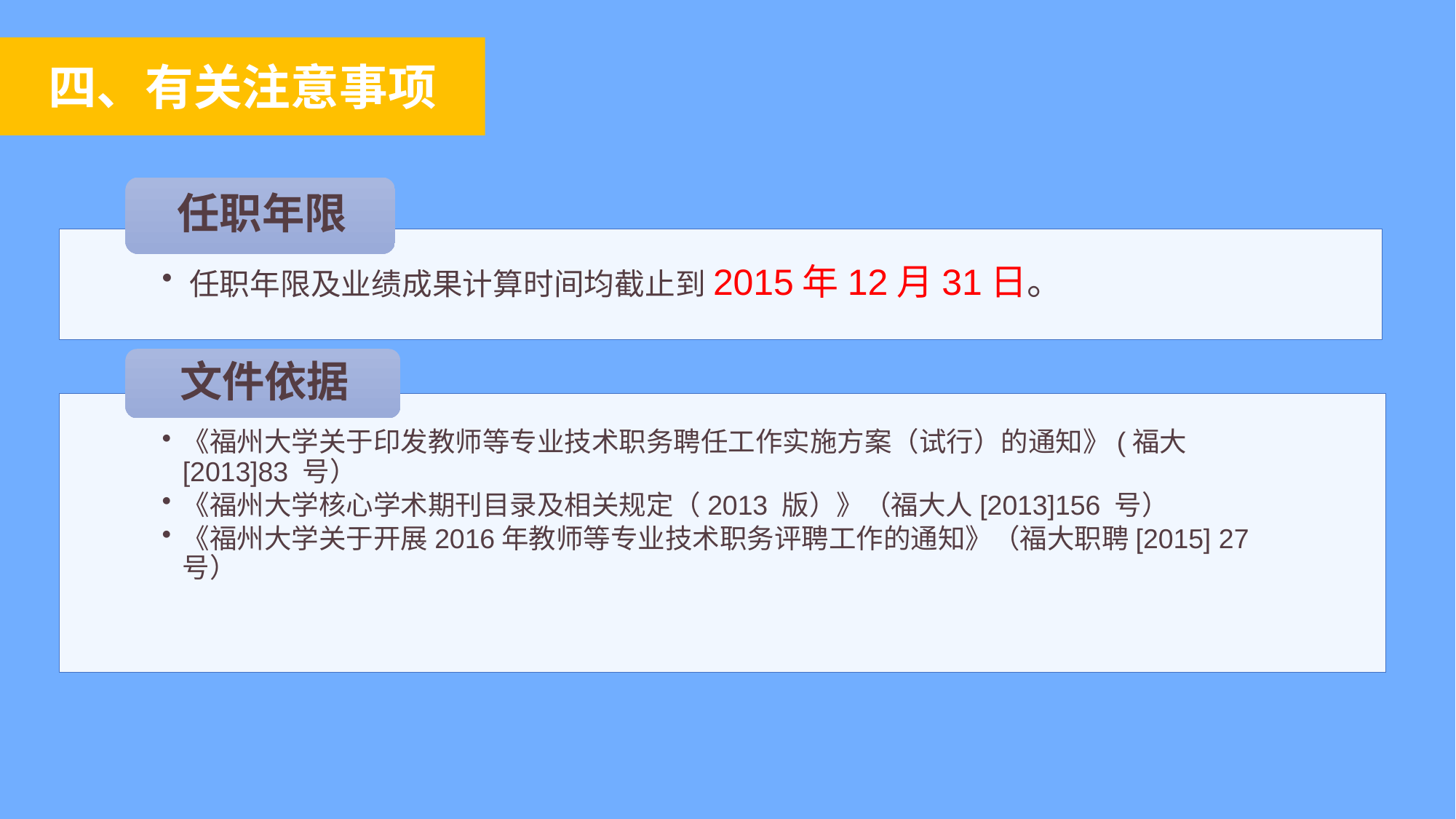

四、有关注意事项
任职年限及业绩成果计算时间均截止到2015年12月31日。
任职年限
《福州大学关于印发教师等专业技术职务聘任工作实施方案（试行）的通知》(福大 [2013]83 号）
《福州大学核心学术期刊目录及相关规定（2013 版）》（福大人[2013]156 号）
《福州大学关于开展2016年教师等专业技术职务评聘工作的通知》（福大职聘[2015] 27    号）
文件依据